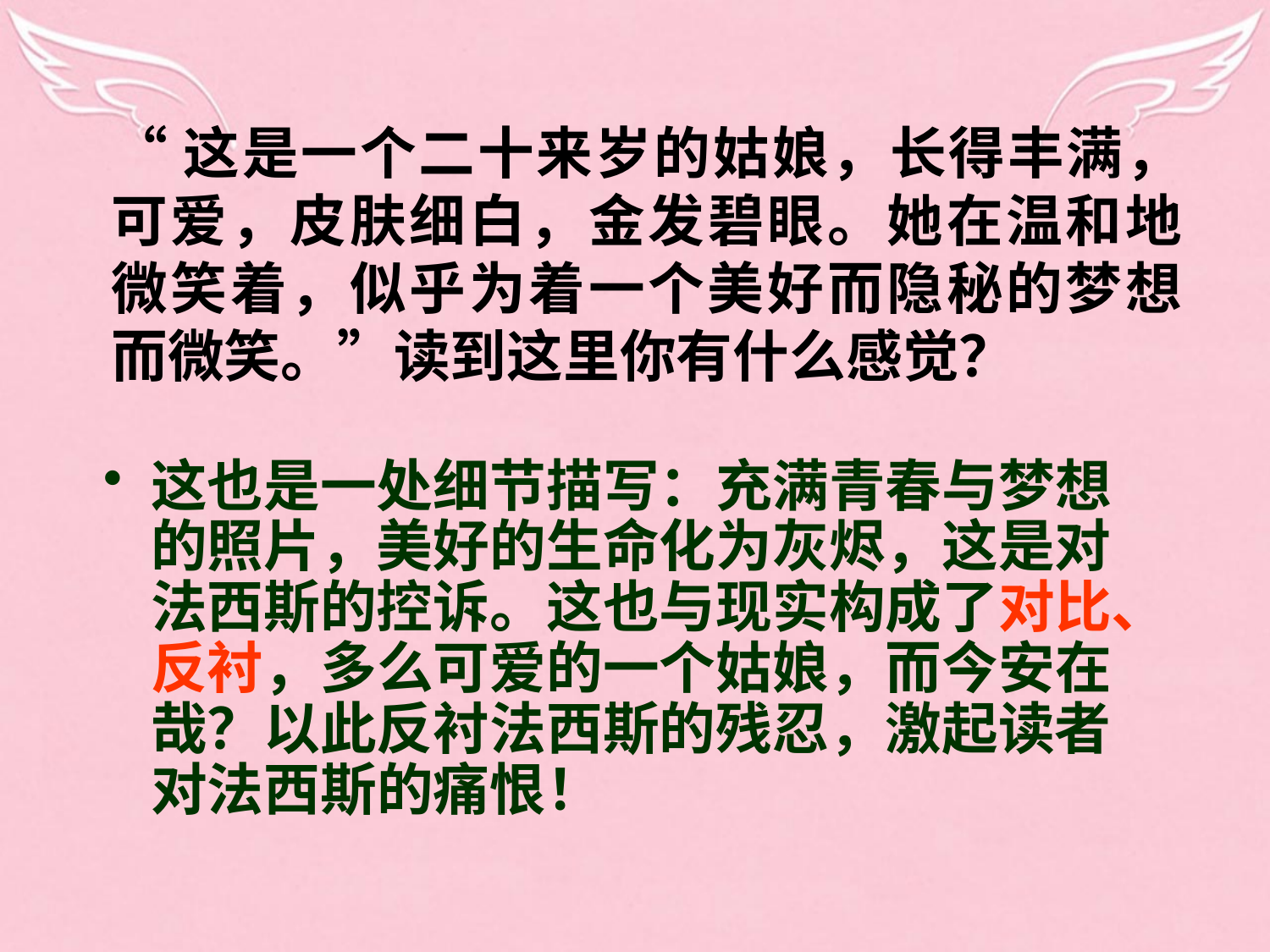

# “这是一个二十来岁的姑娘，长得丰满，可爱，皮肤细白，金发碧眼。她在温和地微笑着，似乎为着一个美好而隐秘的梦想而微笑。”读到这里你有什么感觉？
这也是一处细节描写：充满青春与梦想的照片，美好的生命化为灰烬，这是对法西斯的控诉。这也与现实构成了对比、反衬，多么可爱的一个姑娘，而今安在哉？以此反衬法西斯的残忍，激起读者对法西斯的痛恨！